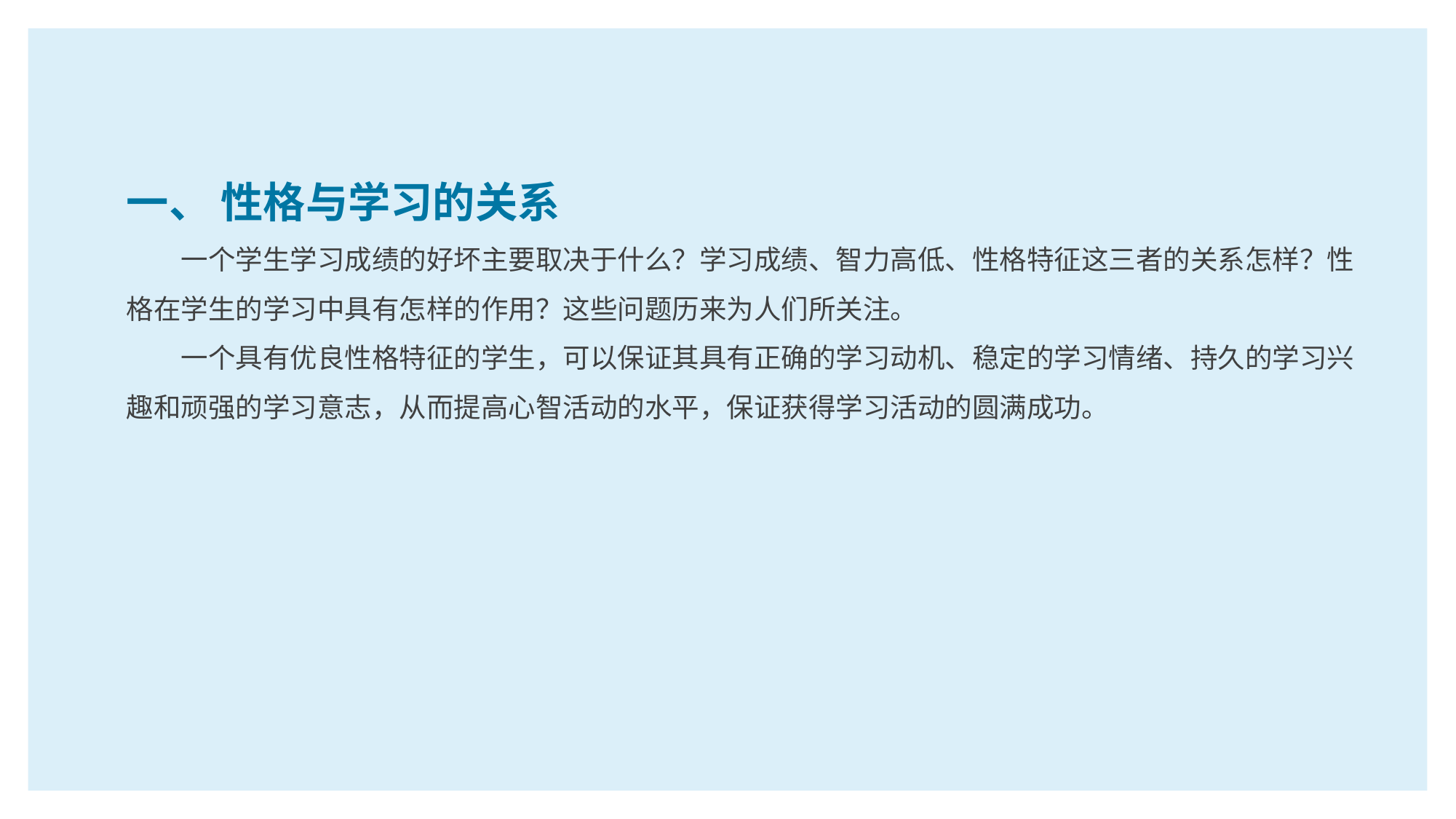

一、 性格与学习的关系
一个学生学习成绩的好坏主要取决于什么？学习成绩、智力高低、性格特征这三者的关系怎样？性格在学生的学习中具有怎样的作用？这些问题历来为人们所关注。
一个具有优良性格特征的学生，可以保证其具有正确的学习动机、稳定的学习情绪、持久的学习兴趣和顽强的学习意志，从而提高心智活动的水平，保证获得学习活动的圆满成功。